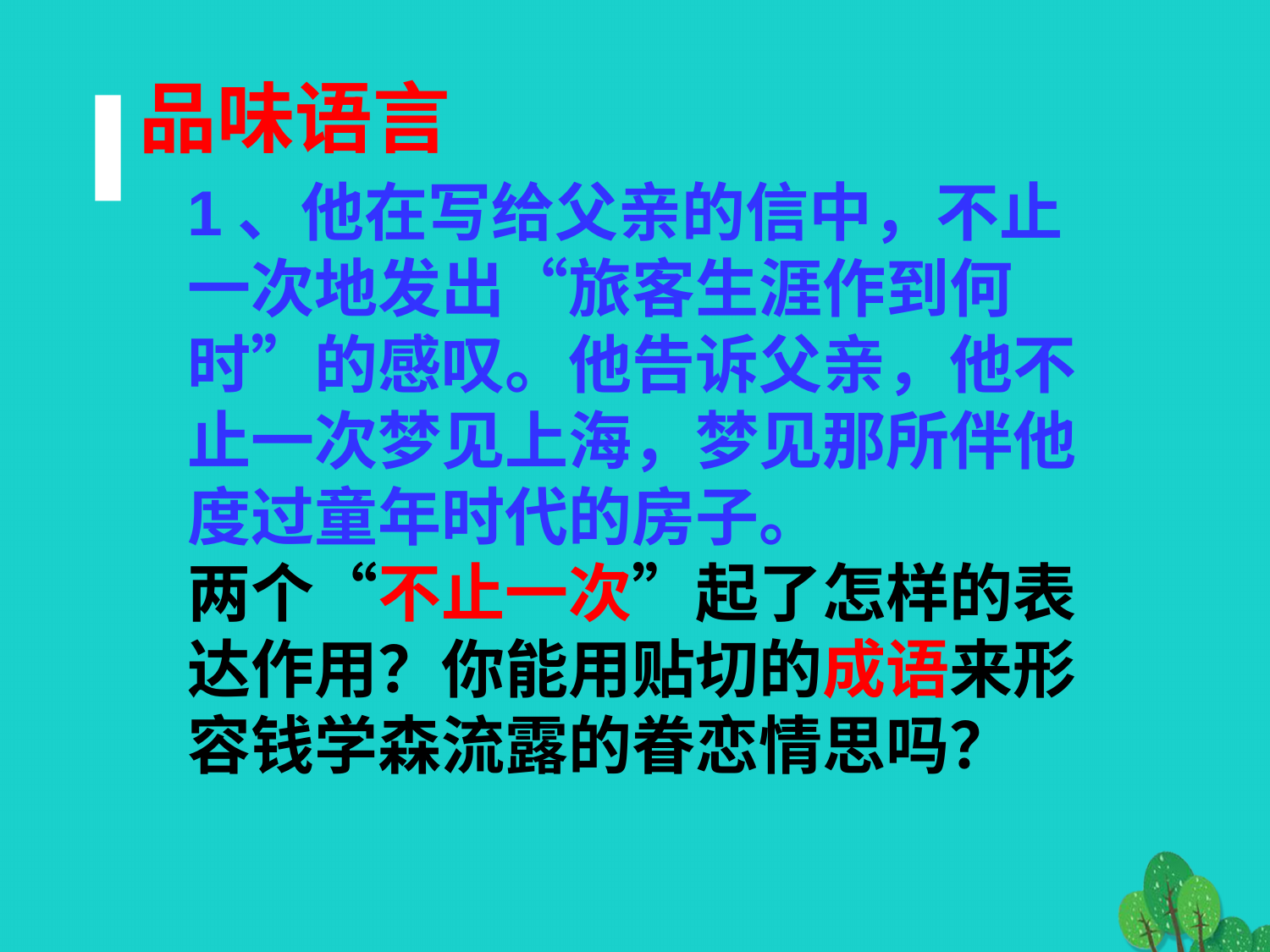

品味语言

1、他在写给父亲的信中，不止一次地发出“旅客生涯作到何时”的感叹。他告诉父亲，他不止一次梦见上海，梦见那所伴他度过童年时代的房子。
两个“不止一次”起了怎样的表达作用？你能用贴切的成语来形容钱学森流露的眷恋情思吗？